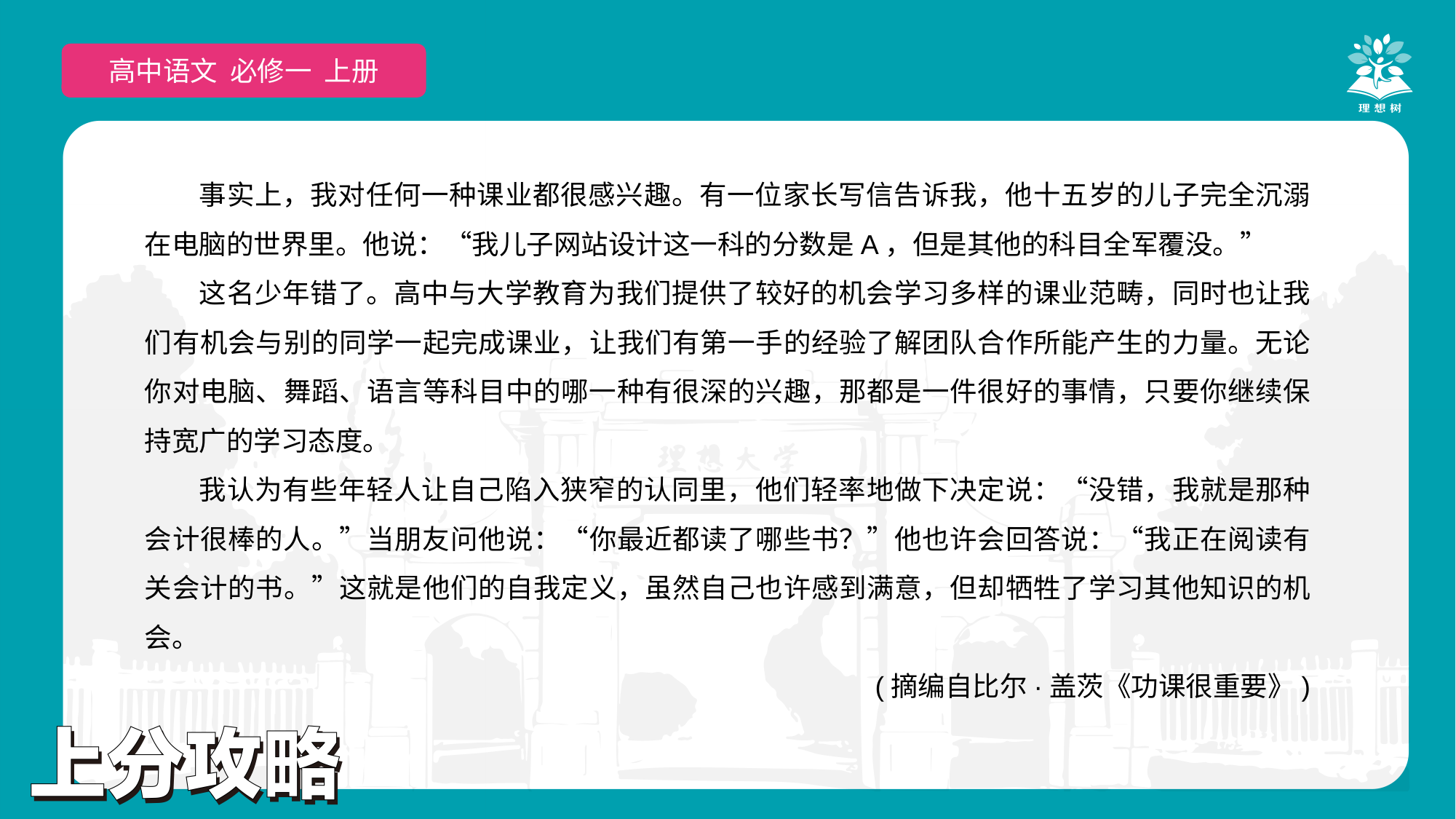

高中语文  选择性必修上
高中语文  必修一  上册
事实上，我对任何一种课业都很感兴趣。有一位家长写信告诉我，他十五岁的儿子完全沉溺在电脑的世界里。他说：“我儿子网站设计这一科的分数是A，但是其他的科目全军覆没。”
这名少年错了。高中与大学教育为我们提供了较好的机会学习多样的课业范畴，同时也让我们有机会与别的同学一起完成课业，让我们有第一手的经验了解团队合作所能产生的力量。无论你对电脑、舞蹈、语言等科目中的哪一种有很深的兴趣，那都是一件很好的事情，只要你继续保持宽广的学习态度。
我认为有些年轻人让自己陷入狭窄的认同里，他们轻率地做下决定说：“没错，我就是那种会计很棒的人。”当朋友问他说：“你最近都读了哪些书？”他也许会回答说：“我正在阅读有关会计的书。”这就是他们的自我定义，虽然自己也许感到满意，但却牺牲了学习其他知识的机会。
(摘编自比尔·盖茨《功课很重要》)